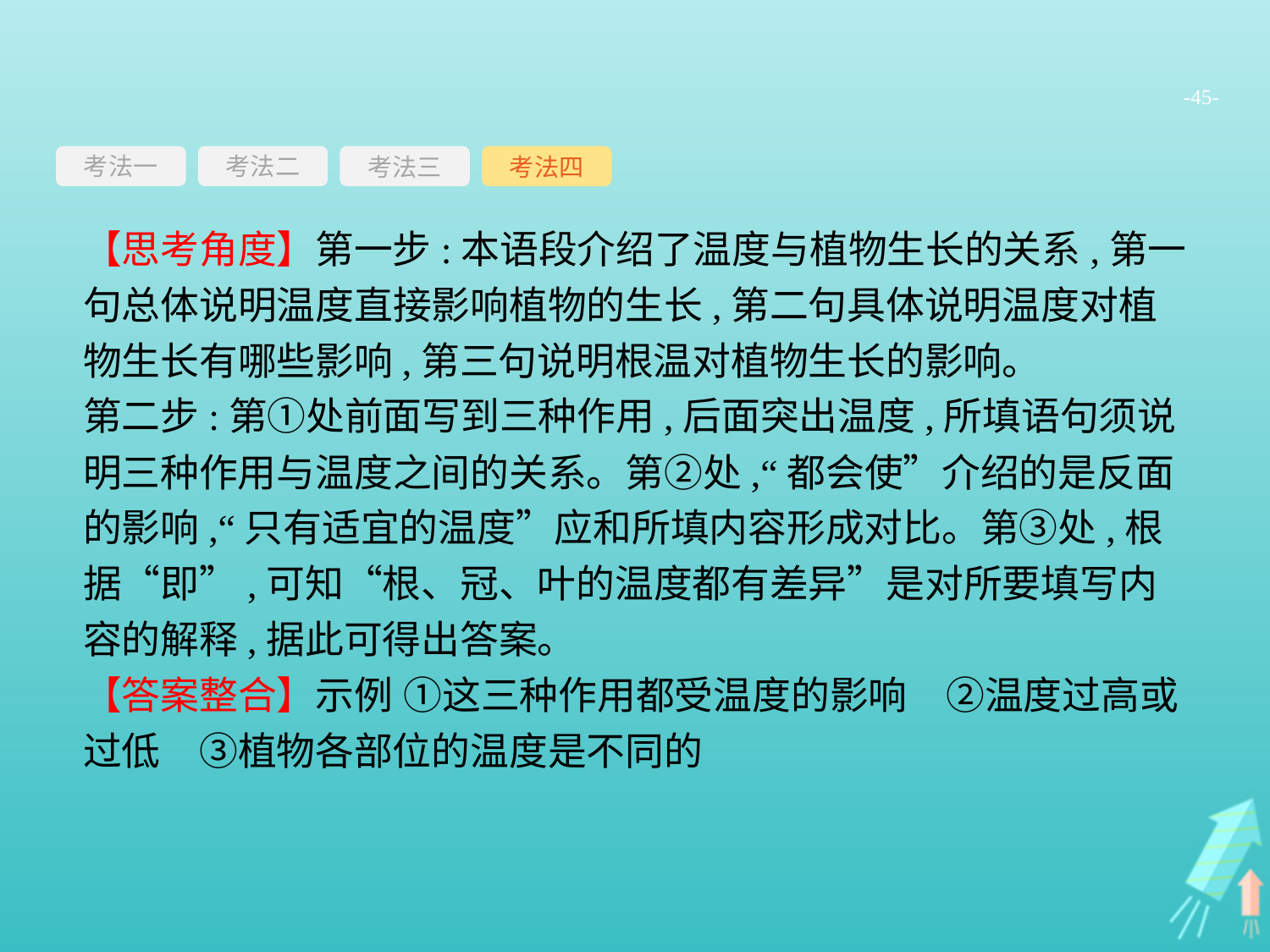

-45-
考法一
考法三
考法四
考法二
【思考角度】第一步:本语段介绍了温度与植物生长的关系,第一句总体说明温度直接影响植物的生长,第二句具体说明温度对植物生长有哪些影响,第三句说明根温对植物生长的影响。
第二步:第①处前面写到三种作用,后面突出温度,所填语句须说明三种作用与温度之间的关系。第②处,“都会使”介绍的是反面的影响,“只有适宜的温度”应和所填内容形成对比。第③处,根据“即”,可知“根、冠、叶的温度都有差异”是对所要填写内容的解释,据此可得出答案。
【答案整合】示例 ①这三种作用都受温度的影响　②温度过高或过低　③植物各部位的温度是不同的